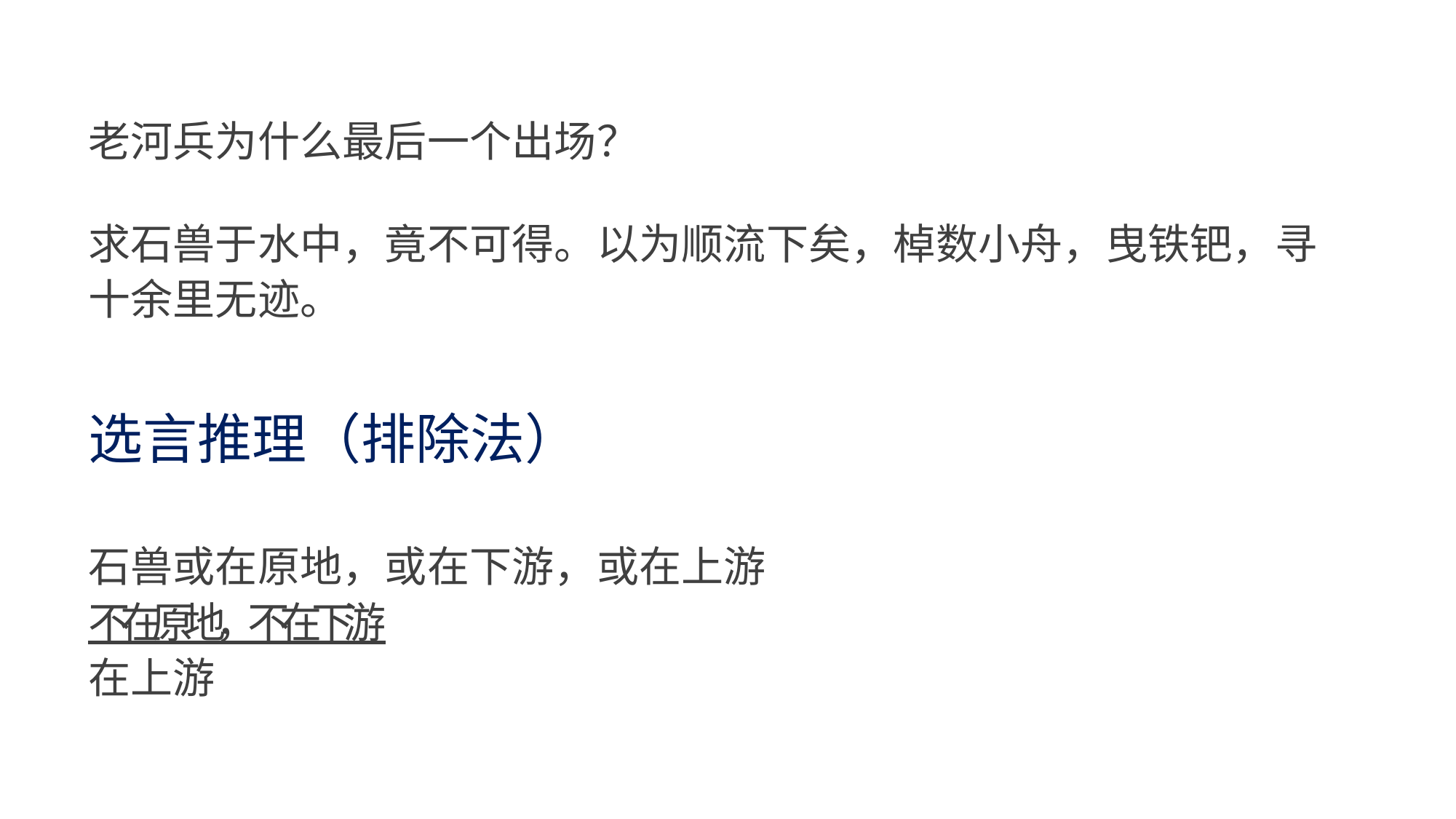

老河兵为什么最后一个出场？
求石兽于水中，竟不可得。以为顺流下矣，棹数小舟，曳铁钯，寻 十余里无迹。
选言推理（排除法）
石兽或在原地，或在下游，或在上游
不 在 原 地 ， 不 在 下 游
在上游